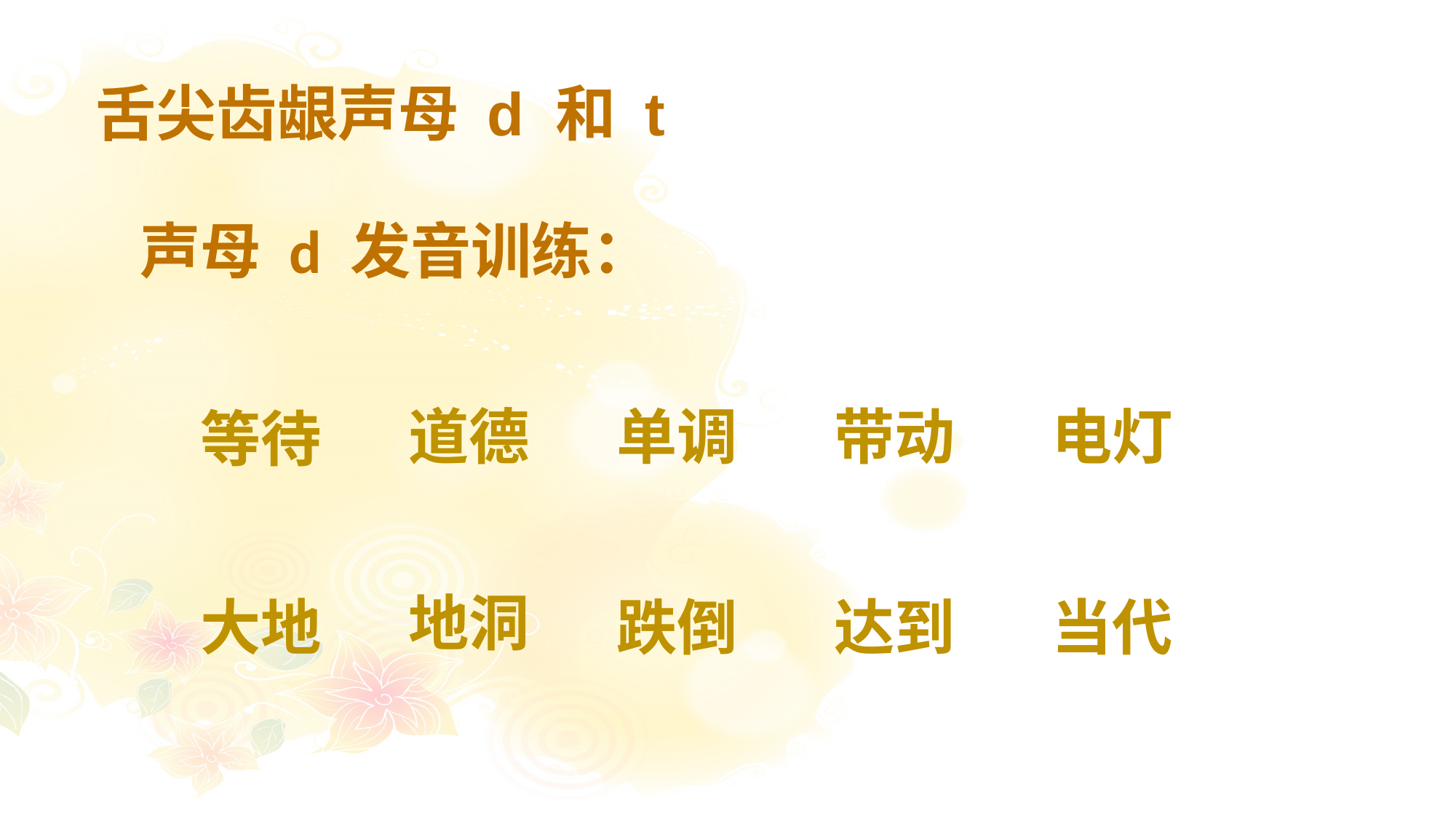

# 舌尖齿龈声母 d 和 t
声母 d 发音训练：
道德
单调
带动
电灯
等待
地洞
大地
跌倒
达到
当代